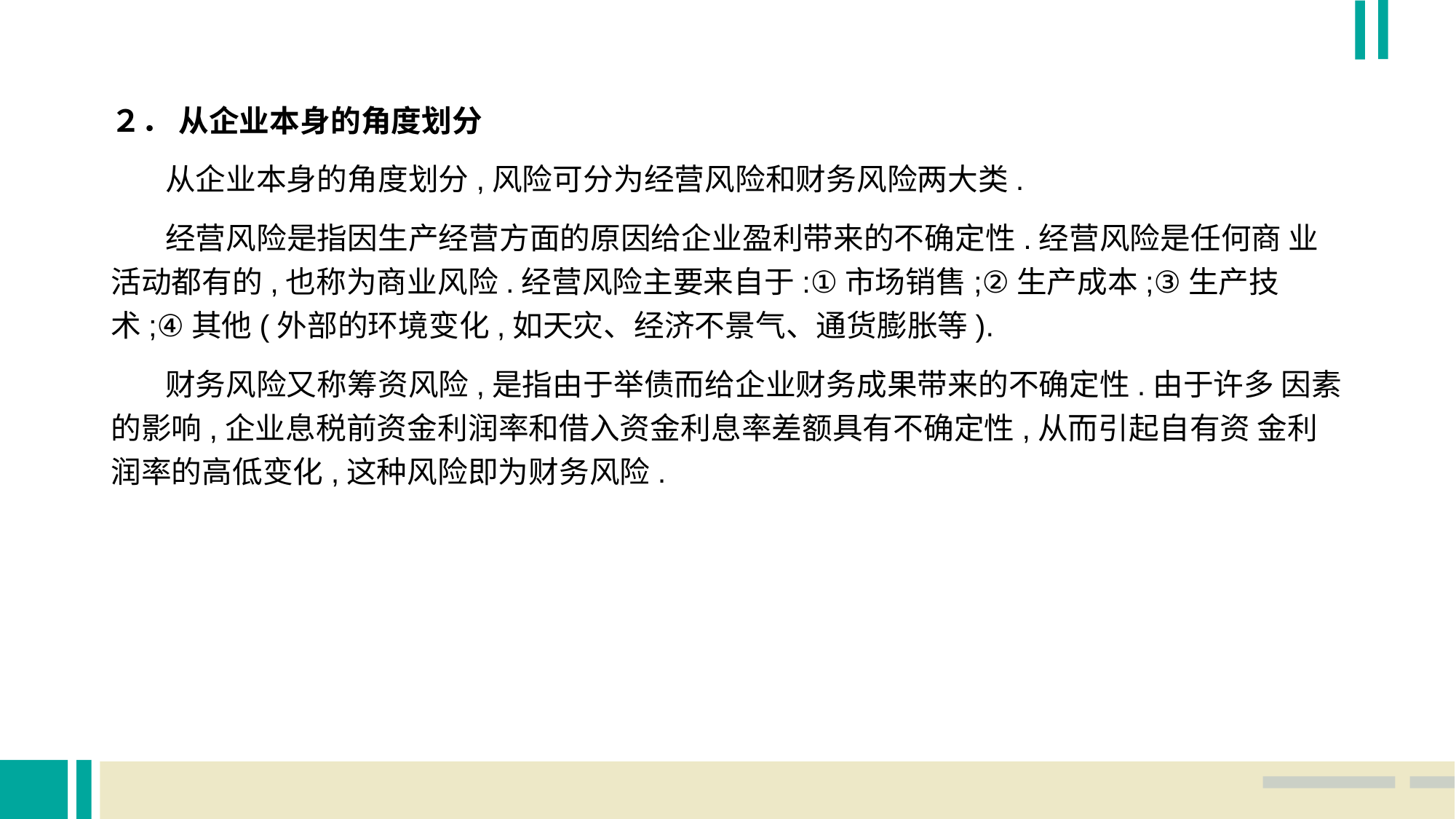

２． 从企业本身的角度划分
       从企业本身的角度划分,风险可分为经营风险和财务风险两大类.
       经营风险是指因生产经营方面的原因给企业盈利带来的不确定性.经营风险是任何商 业活动都有的,也称为商业风险.经营风险主要来自于:①市场销售;②生产成本;③生产技 术;④其他(外部的环境变化,如天灾、经济不景气、通货膨胀等).
       财务风险又称筹资风险,是指由于举债而给企业财务成果带来的不确定性.由于许多 因素的影响,企业息税前资金利润率和借入资金利息率差额具有不确定性,从而引起自有资 金利润率的高低变化,这种风险即为财务风险.